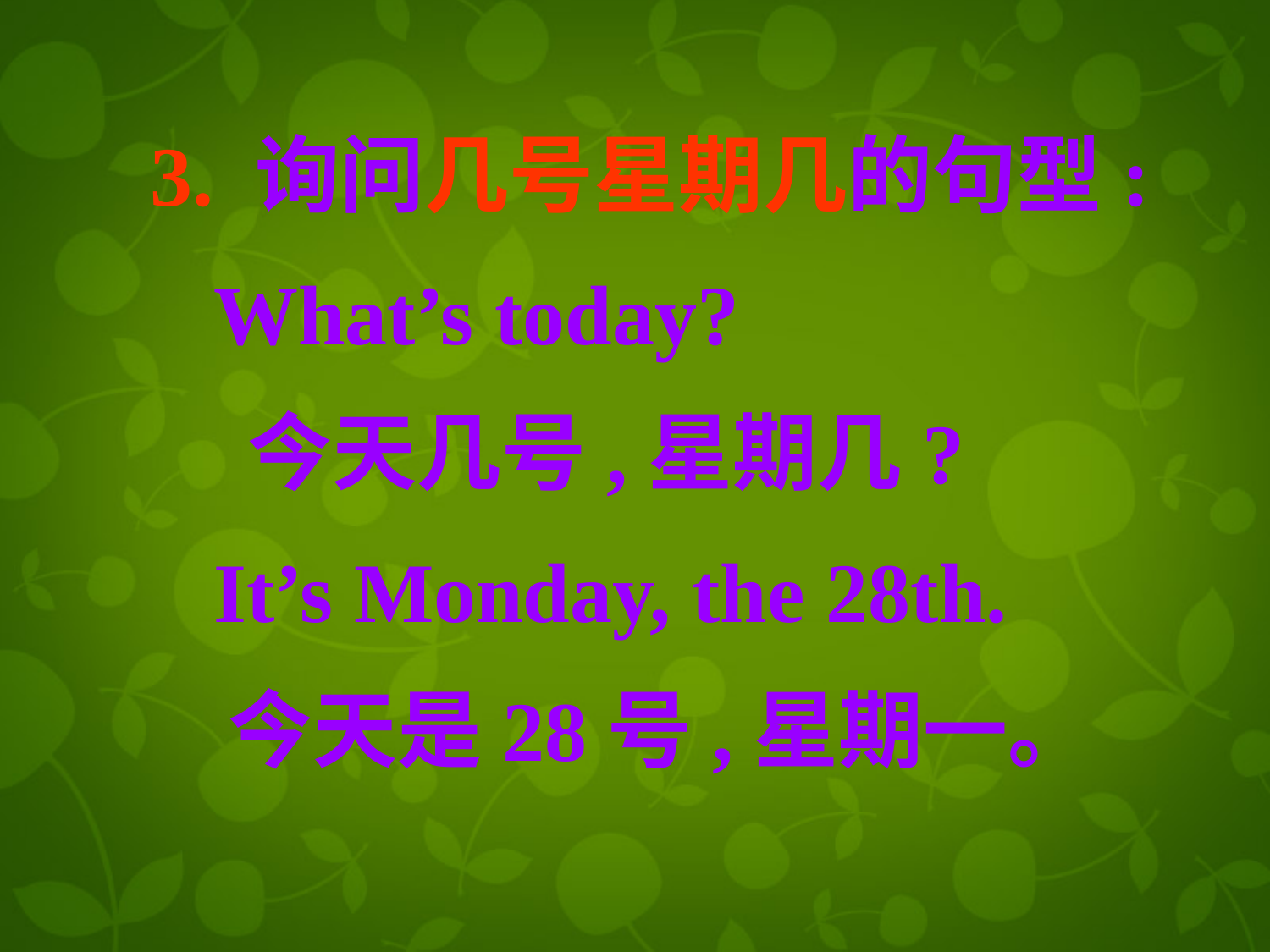

3. 询问几号星期几的句型:
   What’s today?
    今天几号,星期几?
   It’s Monday, the 28th.
   今天是28号,星期一。